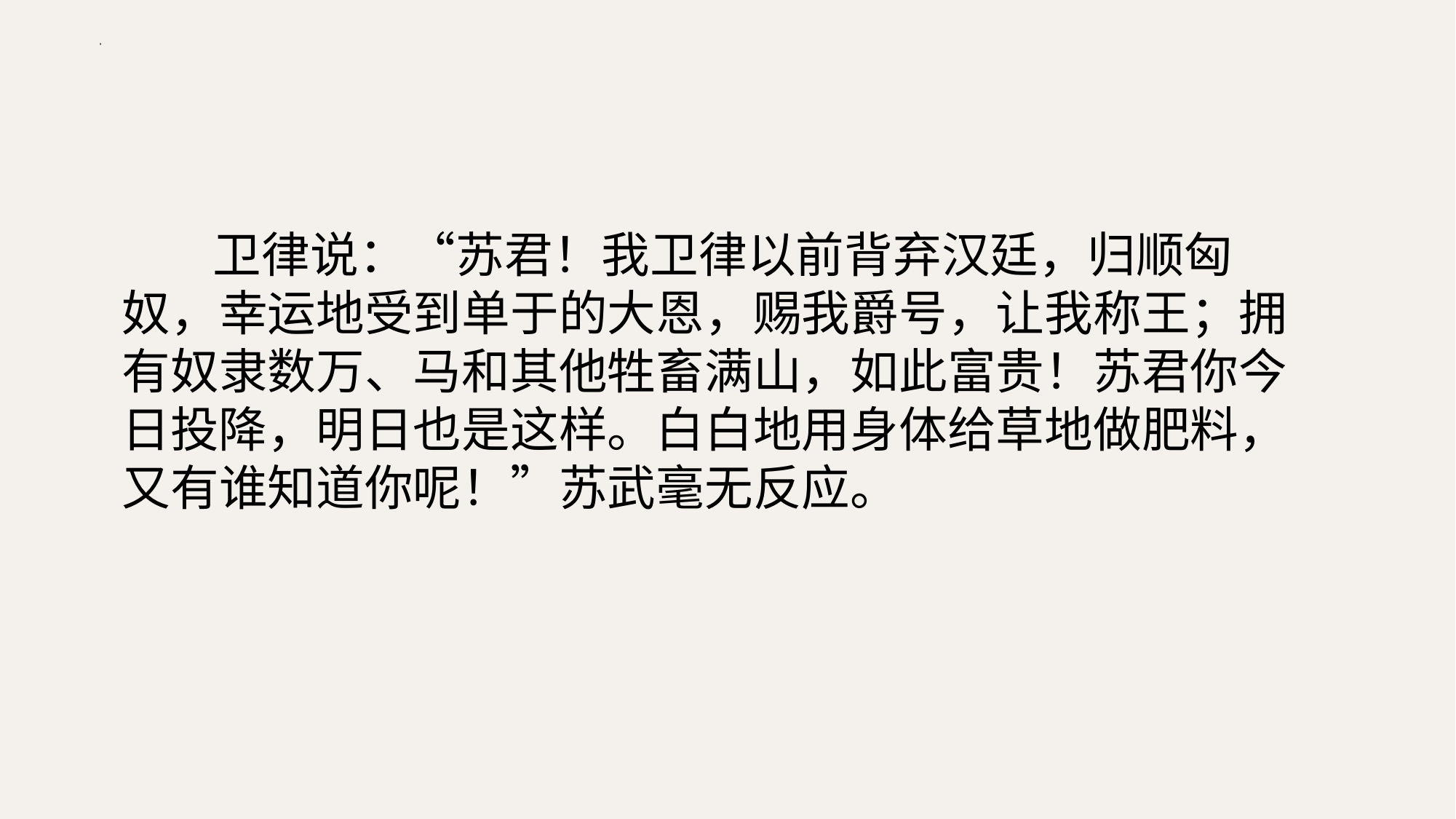

卫律说：“苏君！我卫律以前背弃汉廷，归顺匈奴，幸运地受到单于的大恩，赐我爵号，让我称王；拥有奴隶数万、马和其他牲畜满山，如此富贵！苏君你今日投降，明日也是这样。白白地用身体给草地做肥料，又有谁知道你呢！”苏武毫无反应。